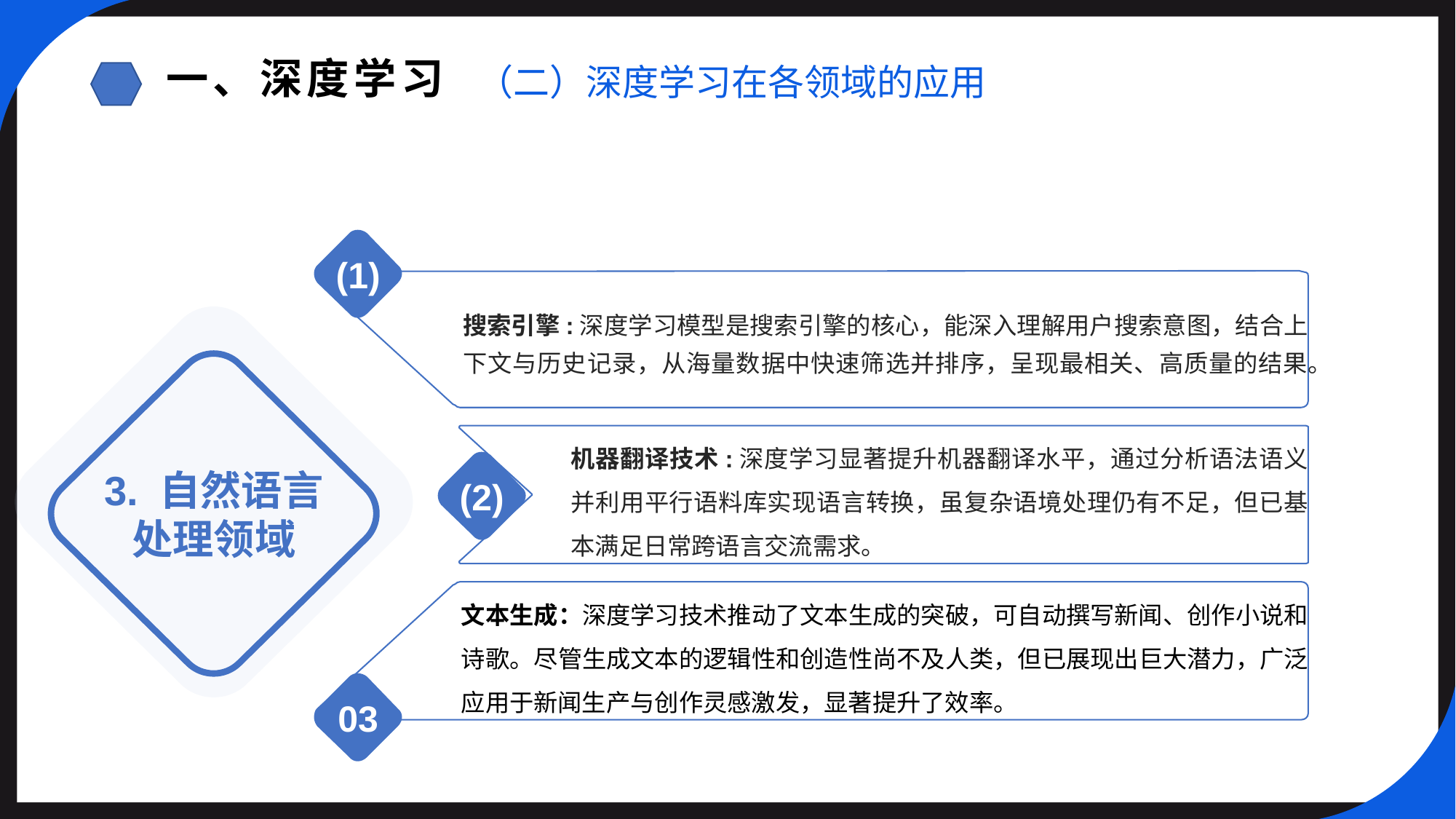

一、深度学习
（二）深度学习在各领域的应用
(1)
搜索引擎:深度学习模型是搜索引擎的核心，能深入理解用户搜索意图，结合上下文与历史记录，从海量数据中快速筛选并排序，呈现最相关、高质量的结果。

3. 自然语言处理领域
机器翻译技术:深度学习显著提升机器翻译水平，通过分析语法语义并利用平行语料库实现语言转换，虽复杂语境处理仍有不足，但已基本满足日常跨语言交流需求。
(2)
文本生成：深度学习技术推动了文本生成的突破，可自动撰写新闻、创作小说和诗歌。尽管生成文本的逻辑性和创造性尚不及人类，但已展现出巨大潜力，广泛应用于新闻生产与创作灵感激发，显著提升了效率。
03